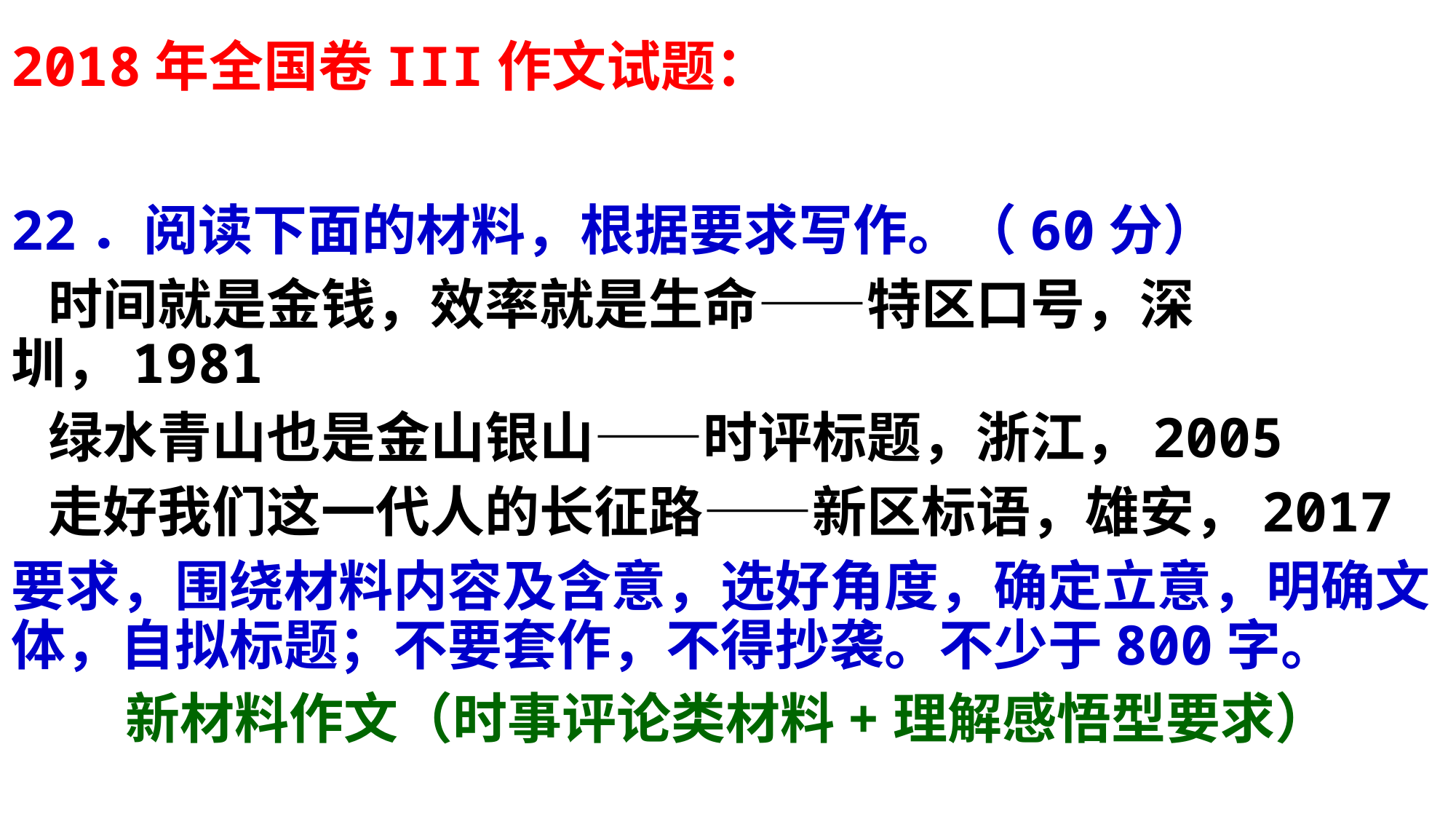

# 2018年全国卷III作文试题：

22．阅读下面的材料，根据要求写作。（60分）
  时间就是金钱，效率就是生命——特区口号，深圳，1981
  绿水青山也是金山银山——时评标题，浙江，2005
  走好我们这一代人的长征路——新区标语，雄安，2017
要求，围绕材料内容及含意，选好角度，确定立意，明确文体，自拟标题；不要套作，不得抄袭。不少于800字。
新材料作文（时事评论类材料+理解感悟型要求）